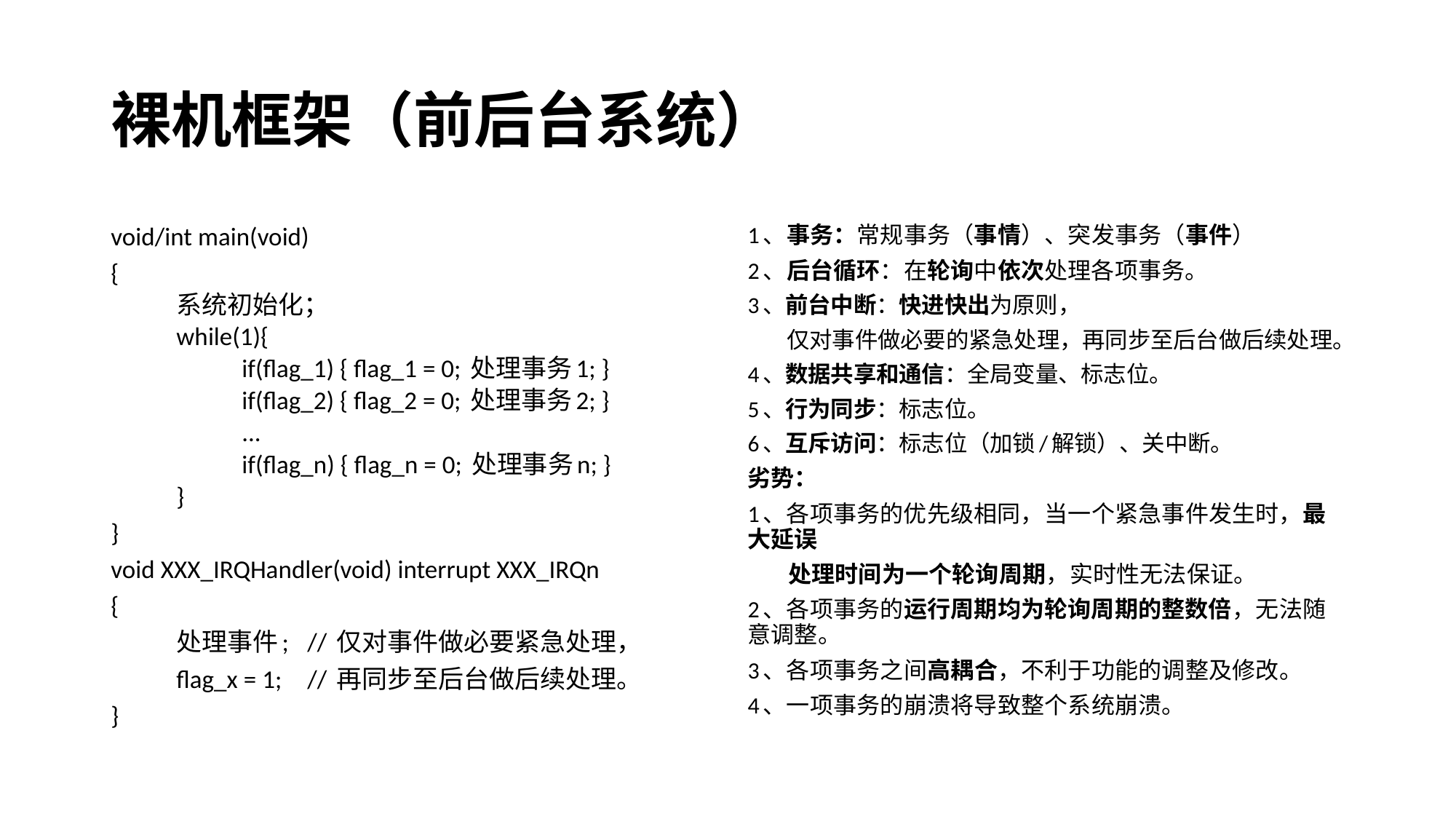

# 裸机框架（前后台系统）
void/int main(void)
{
系统初始化；
while(1){
if(flag_1) { flag_1 = 0; 处理事务1; }
if(flag_2) { flag_2 = 0; 处理事务2; }
...
if(flag_n) { flag_n = 0; 处理事务n; }
}
}
void XXX_IRQHandler(void) interrupt XXX_IRQn
{
处理事件;	// 仅对事件做必要紧急处理，
flag_x = 1;	// 再同步至后台做后续处理。
}
1、事务：常规事务（事情）、突发事务（事件）
2、后台循环：在轮询中依次处理各项事务。
3、前台中断：快进快出为原则，
       仅对事件做必要的紧急处理，再同步至后台做后续处理。
4、数据共享和通信：全局变量、标志位。
5、行为同步：标志位。
6、互斥访问：标志位（加锁/解锁）、关中断。
劣势：
1、各项事务的优先级相同，当一个紧急事件发生时，最大延误
       处理时间为一个轮询周期，实时性无法保证。
2、各项事务的运行周期均为轮询周期的整数倍，无法随意调整。
3、各项事务之间高耦合，不利于功能的调整及修改。
4、一项事务的崩溃将导致整个系统崩溃。